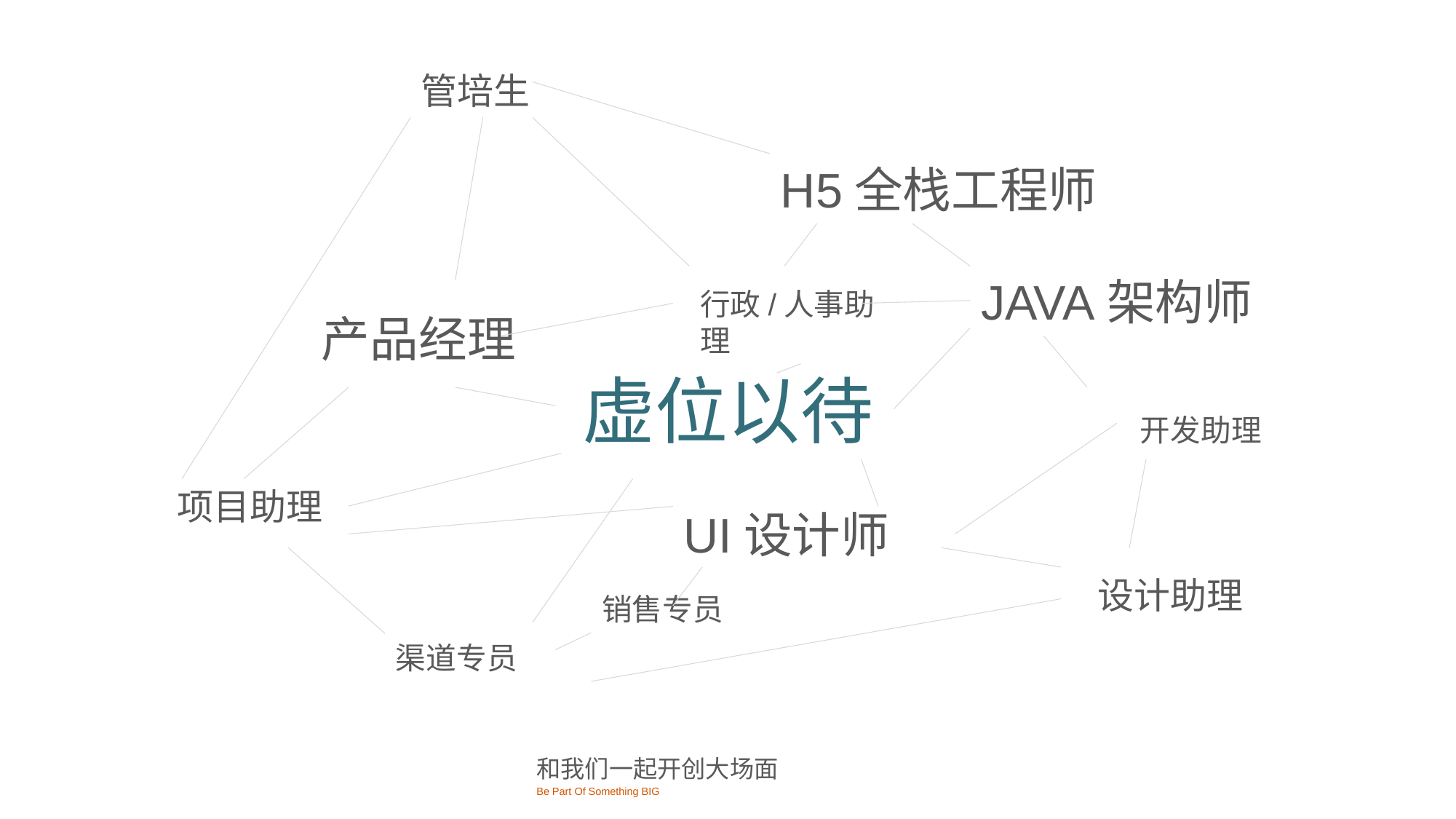

管培生
H5全栈工程师
JAVA架构师
行政/人事助理
 产品经理
虚位以待
开发助理
项目助理
UI设计师
设计助理
销售专员
渠道专员